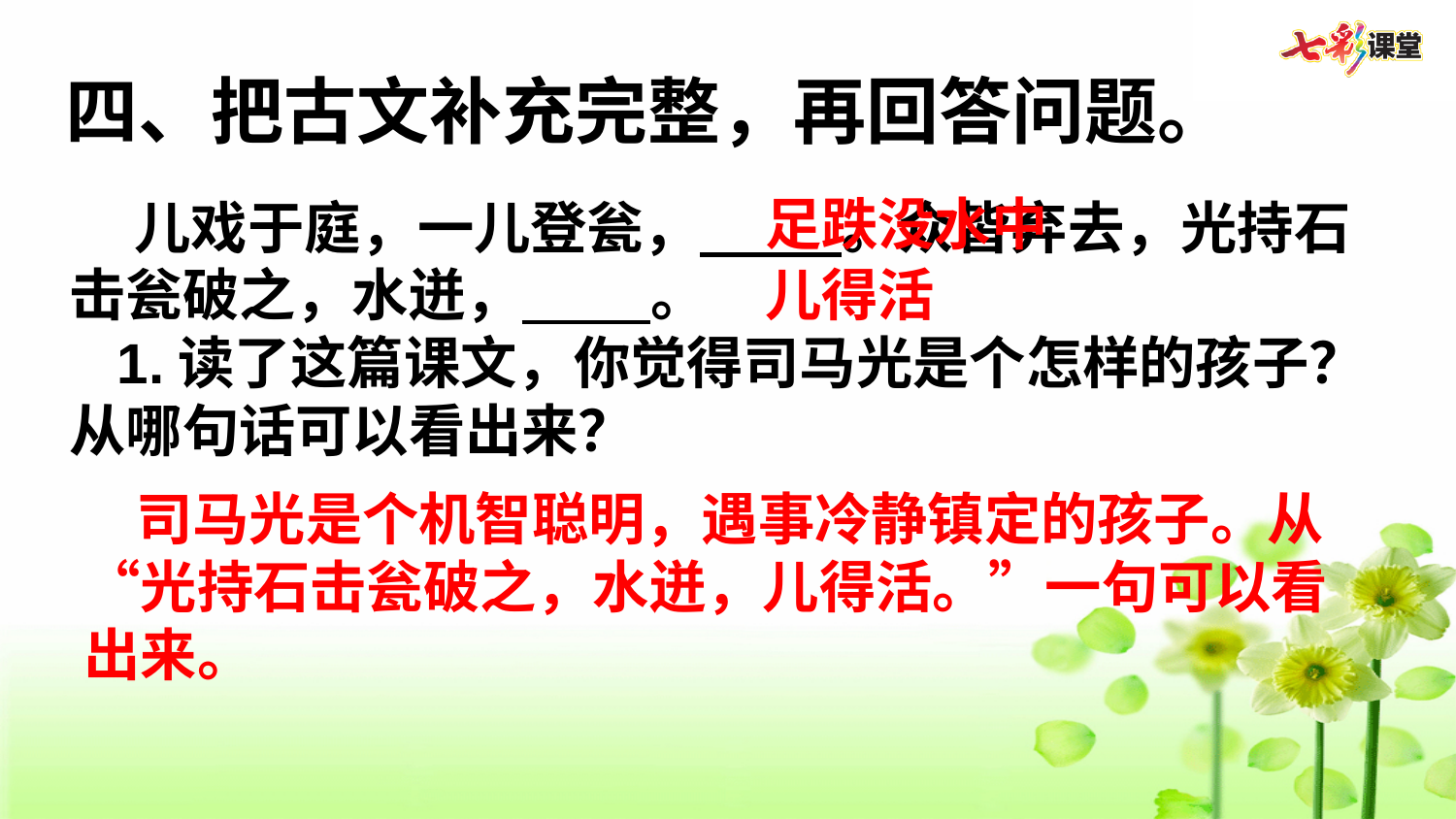

四、把古文补充完整，再回答问题。
足跌没水中
    儿戏于庭，一儿登瓮，           。众皆弃去，光持石击瓮破之，水迸，          。
   1.读了这篇课文，你觉得司马光是个怎样的孩子？从哪句话可以看出来？
儿得活
   司马光是个机智聪明，遇事冷静镇定的孩子。从“光持石击瓮破之，水迸，儿得活。”一句可以看出来。